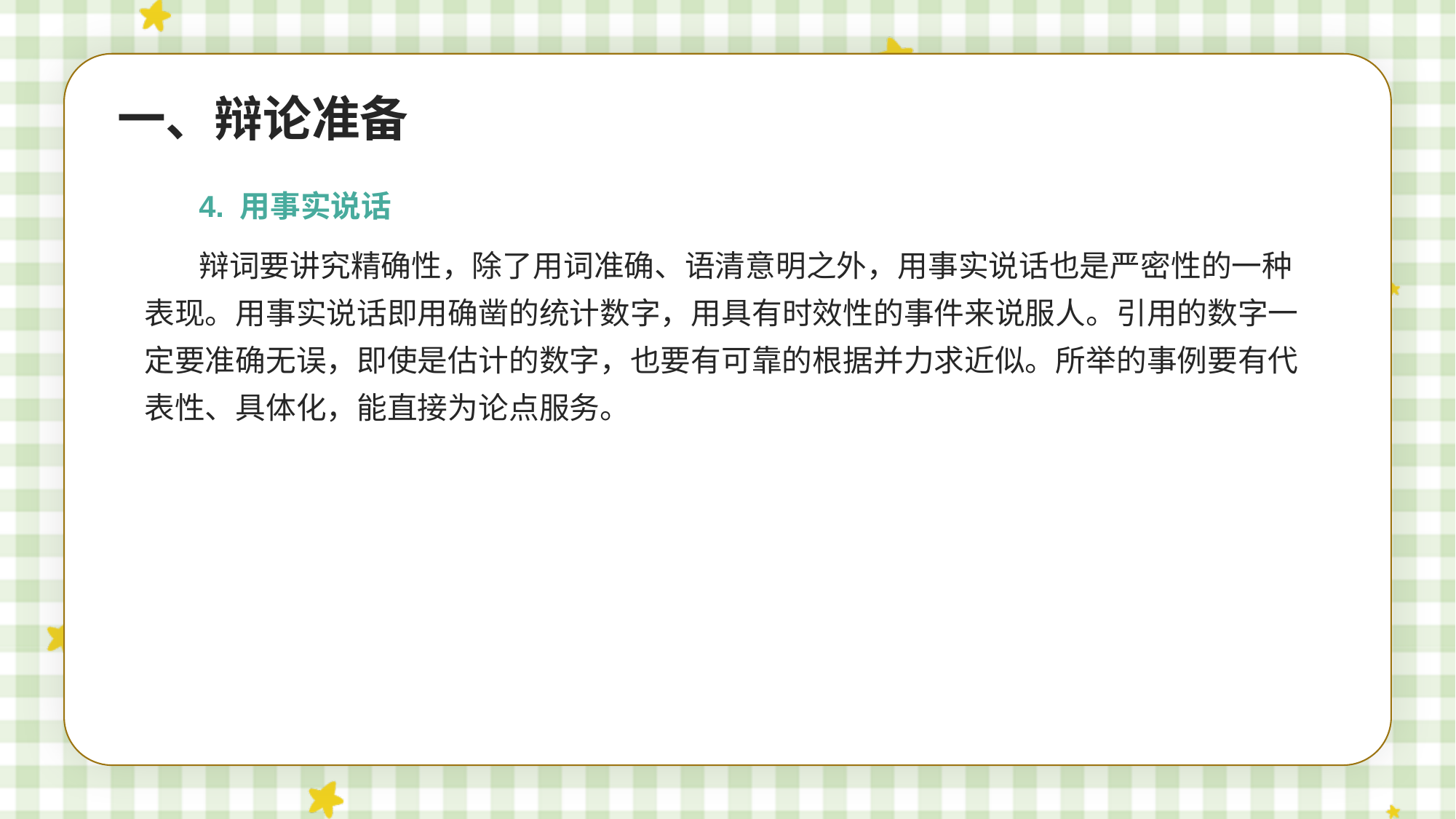

一、辩论准备
4. 用事实说话
辩词要讲究精确性，除了用词准确、语清意明之外，用事实说话也是严密性的一种表现。用事实说话即用确凿的统计数字，用具有时效性的事件来说服人。引用的数字一定要准确无误，即使是估计的数字，也要有可靠的根据并力求近似。所举的事例要有代表性、具体化，能直接为论点服务。